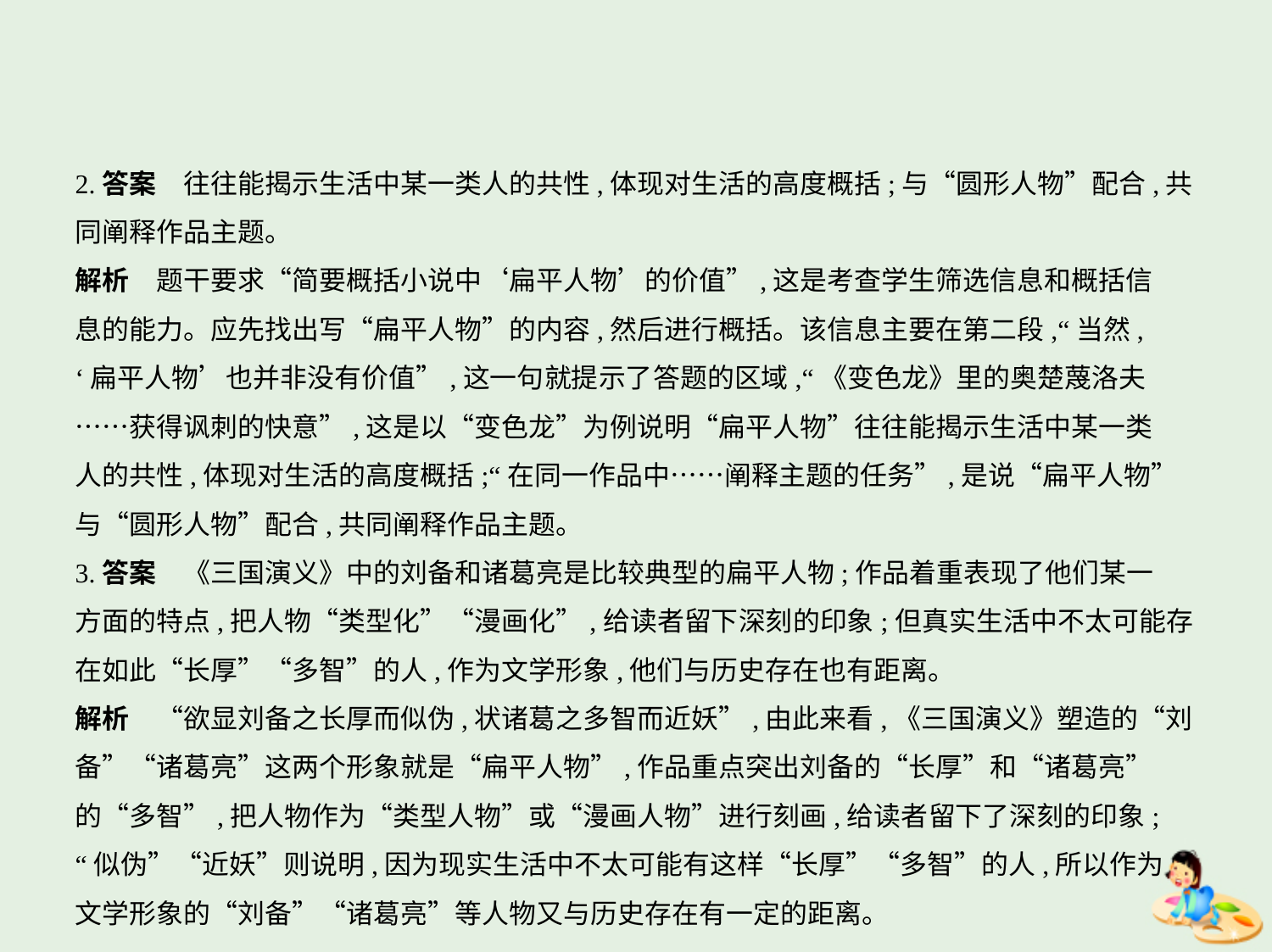

2.答案　往往能揭示生活中某一类人的共性,体现对生活的高度概括;与“圆形人物”配合,共
同阐释作品主题。
解析　题干要求“简要概括小说中‘扁平人物’的价值”,这是考查学生筛选信息和概括信
息的能力。应先找出写“扁平人物”的内容,然后进行概括。该信息主要在第二段,“当然,
‘扁平人物’也并非没有价值”,这一句就提示了答题的区域,“《变色龙》里的奥楚蔑洛夫
……获得讽刺的快意”,这是以“变色龙”为例说明“扁平人物”往往能揭示生活中某一类
人的共性,体现对生活的高度概括;“在同一作品中……阐释主题的任务”,是说“扁平人物”
与“圆形人物”配合,共同阐释作品主题。
3.答案　《三国演义》中的刘备和诸葛亮是比较典型的扁平人物;作品着重表现了他们某一
方面的特点,把人物“类型化”“漫画化”,给读者留下深刻的印象;但真实生活中不太可能存
在如此“长厚”“多智”的人,作为文学形象,他们与历史存在也有距离。
解析　“欲显刘备之长厚而似伪,状诸葛之多智而近妖”,由此来看,《三国演义》塑造的“刘
备”“诸葛亮”这两个形象就是“扁平人物”,作品重点突出刘备的“长厚”和“诸葛亮”
的“多智”,把人物作为“类型人物”或“漫画人物”进行刻画,给读者留下了深刻的印象;
“似伪”“近妖”则说明,因为现实生活中不太可能有这样“长厚”“多智”的人,所以作为
文学形象的“刘备”“诸葛亮”等人物又与历史存在有一定的距离。